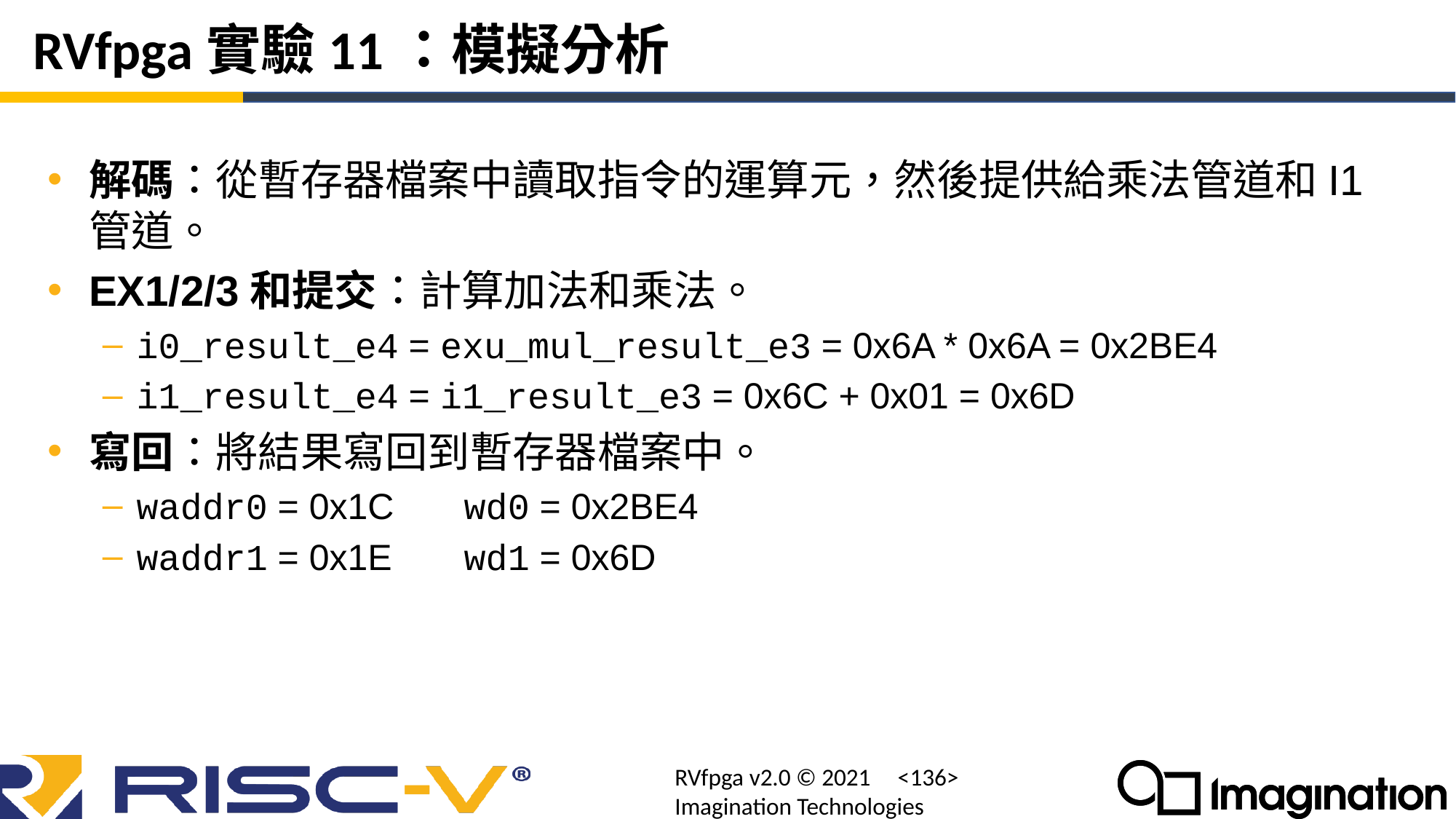

# RVfpga實驗11：模擬分析
解碼：從暫存器檔案中讀取指令的運算元，然後提供給乘法管道和I1管道。
EX1/2/3和提交：計算加法和乘法。
i0_result_e4 = exu_mul_result_e3 = 0x6A * 0x6A = 0x2BE4
i1_result_e4 = i1_result_e3 = 0x6C + 0x01 = 0x6D
寫回：將結果寫回到暫存器檔案中。
waddr0 = 0x1C	wd0 = 0x2BE4
waddr1 = 0x1E	wd1 = 0x6D